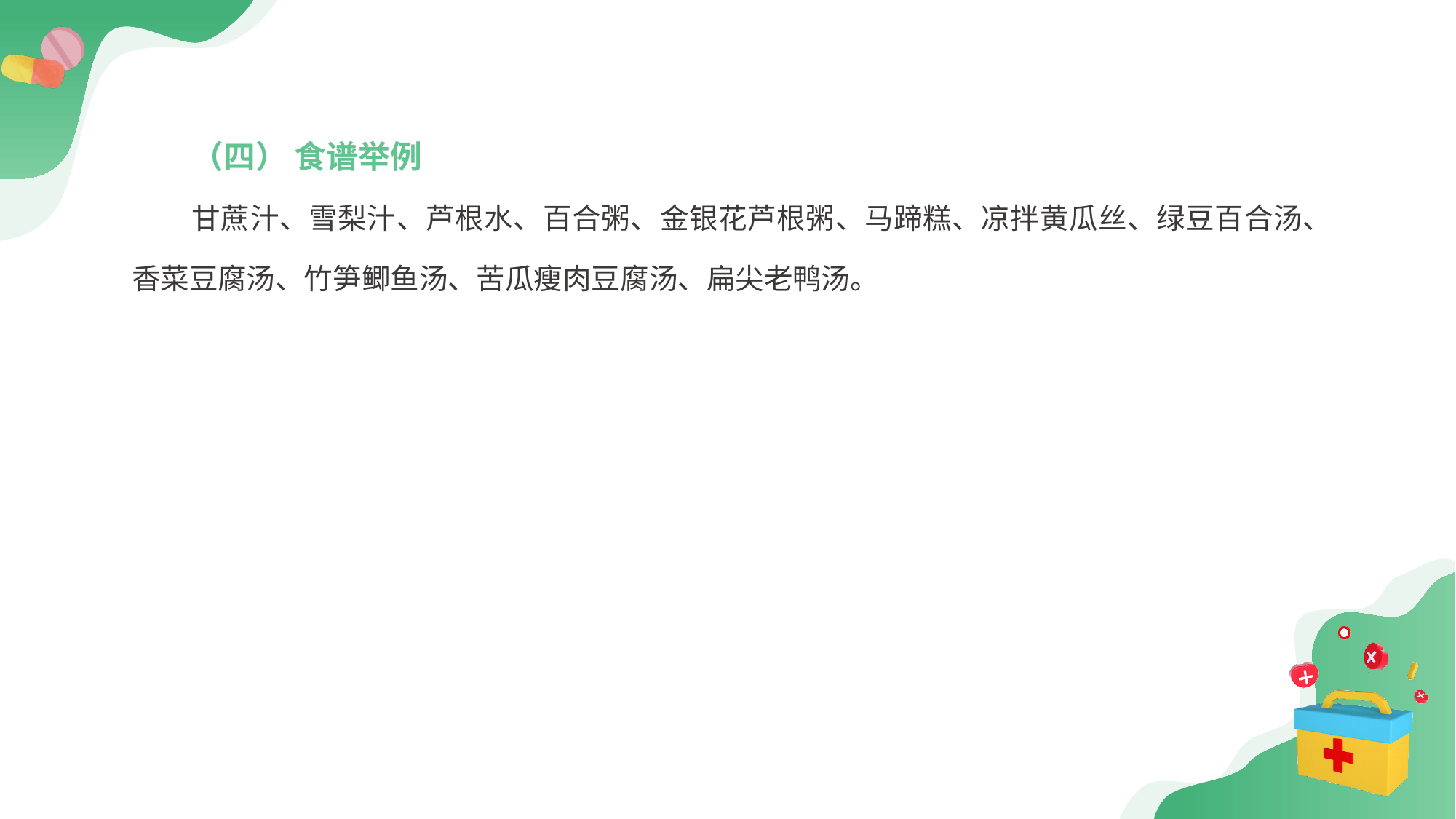

（四） 食谱举例
甘蔗汁、雪梨汁、芦根水、百合粥、金银花芦根粥、马蹄糕、凉拌黄瓜丝、绿豆百合汤、香菜豆腐汤、竹笋鲫鱼汤、苦瓜瘦肉豆腐汤、扁尖老鸭汤。